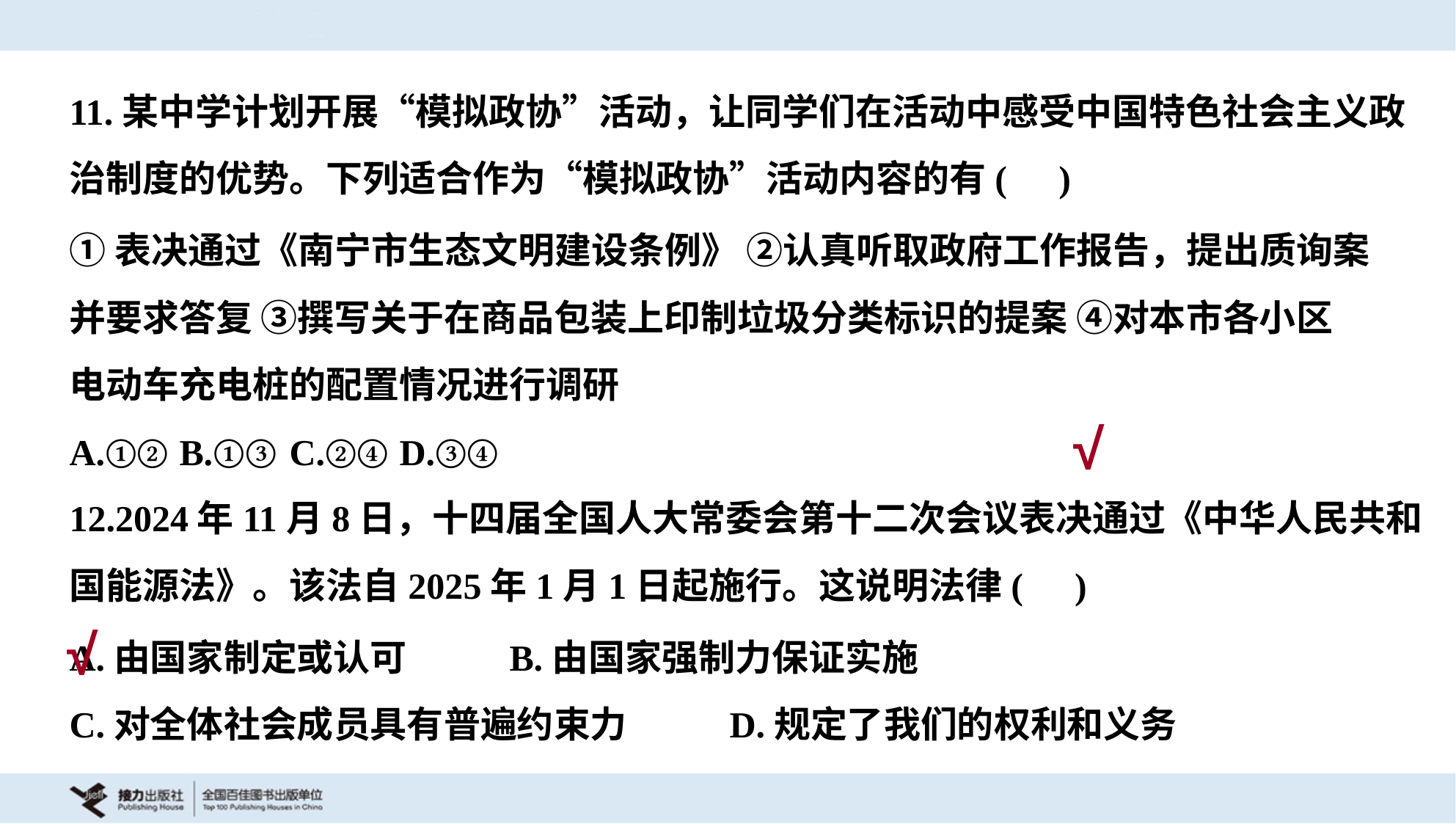

11.某中学计划开展“模拟政协”活动，让同学们在活动中感受中国特色社会主义政
治制度的优势。下列适合作为“模拟政协”活动内容的有(     )
①表决通过《南宁市生态文明建设条例》 ②认真听取政府工作报告，提出质询案
并要求答复 ③撰写关于在商品包装上印制垃圾分类标识的提案 ④对本市各小区
电动车充电桩的配置情况进行调研
A.①②	B.①③	C.②④	D.③④
√
12.2024年11月8日，十四届全国人大常委会第十二次会议表决通过《中华人民共和
国能源法》。该法自2025年1月1日起施行。这说明法律(     )
A.由国家制定或认可	B.由国家强制力保证实施
C.对全体社会成员具有普遍约束力	D.规定了我们的权利和义务
√